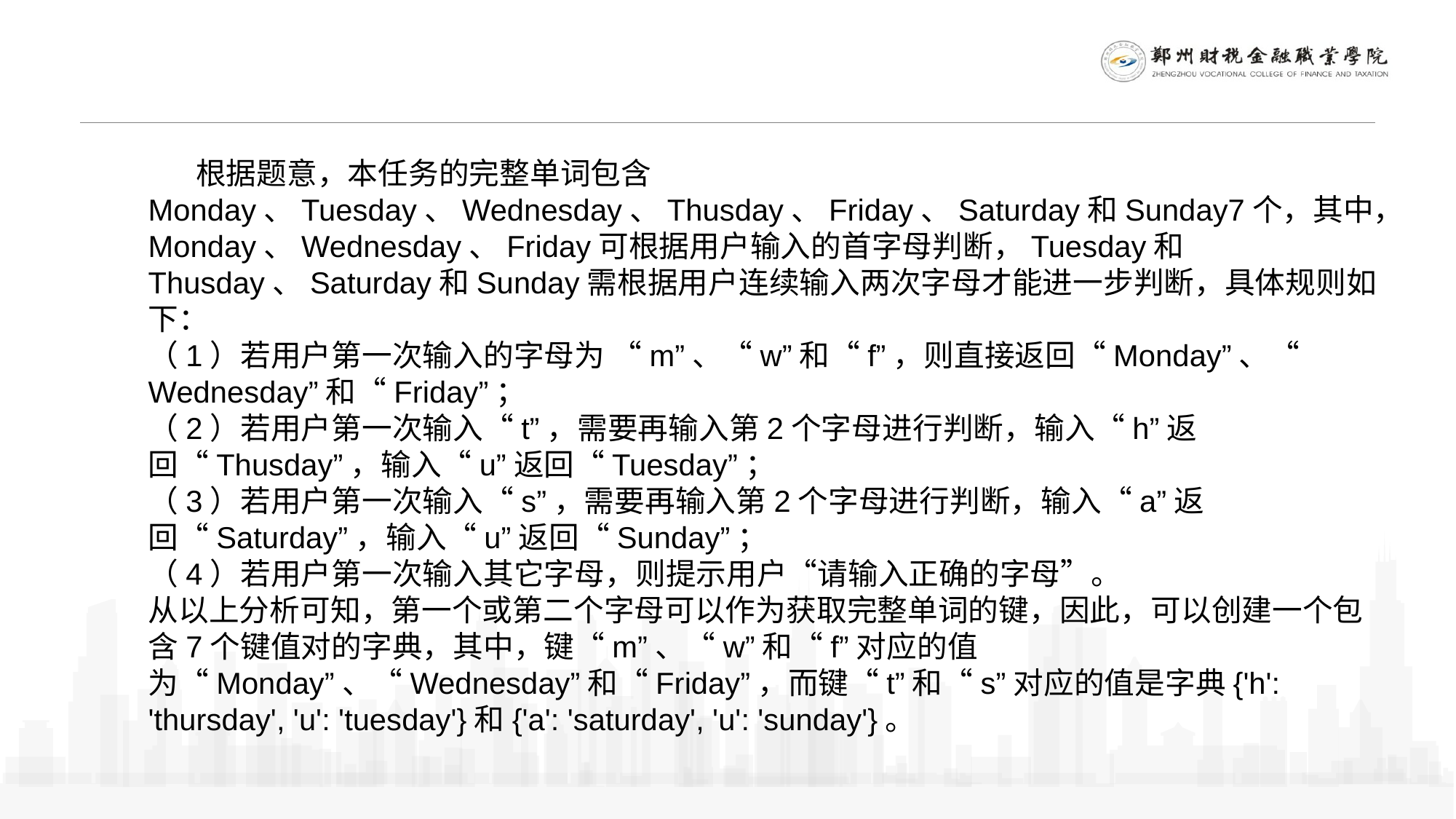

根据题意，本任务的完整单词包含Monday、Tuesday、Wednesday、Thusday、Friday、Saturday和Sunday7个，其中，Monday、Wednesday、Friday可根据用户输入的首字母判断，Tuesday和Thusday、Saturday和Sunday需根据用户连续输入两次字母才能进一步判断，具体规则如下：
（1）若用户第一次输入的字母为 “m”、“w”和“f”，则直接返回“Monday”、“ Wednesday”和“Friday”；
（2）若用户第一次输入“t”，需要再输入第2个字母进行判断，输入“h”返回“Thusday”，输入“u”返回“Tuesday”；
（3）若用户第一次输入“s”，需要再输入第2个字母进行判断，输入“a”返回“Saturday”，输入“u”返回“Sunday”；
（4）若用户第一次输入其它字母，则提示用户“请输入正确的字母”。
从以上分析可知，第一个或第二个字母可以作为获取完整单词的键，因此，可以创建一个包含7个键值对的字典，其中，键“m”、“w”和“f”对应的值为“Monday”、“Wednesday”和“Friday”，而键“t”和“s”对应的值是字典{'h': 'thursday', 'u': 'tuesday'}和{'a': 'saturday', 'u': 'sunday'}。